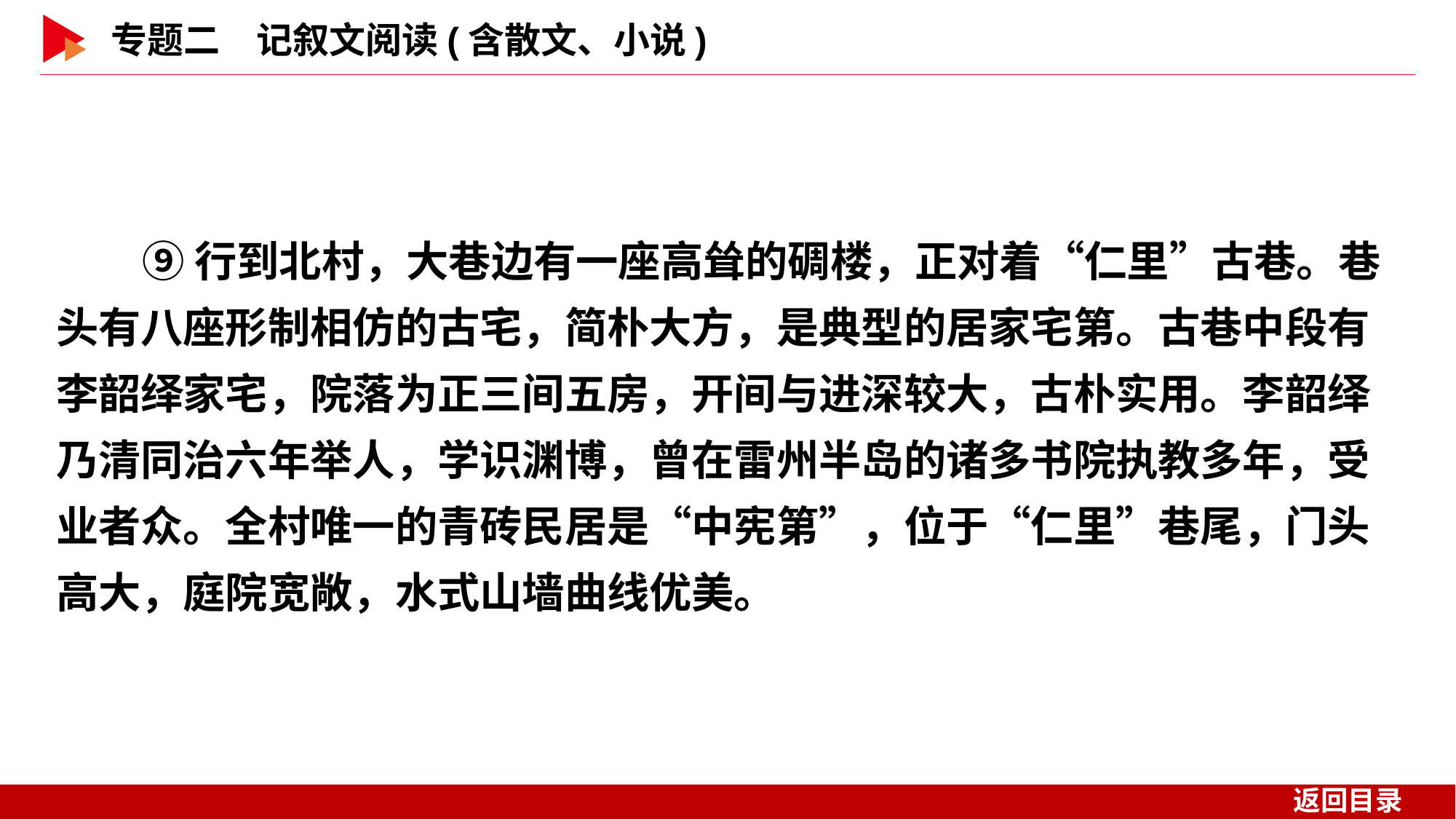

⑨行到北村，大巷边有一座高耸的碉楼，正对着“仁里”古巷。巷头有八座形制相仿的古宅，简朴大方，是典型的居家宅第。古巷中段有李韶绎家宅，院落为正三间五房，开间与进深较大，古朴实用。李韶绎乃清同治六年举人，学识渊博，曾在雷州半岛的诸多书院执教多年，受业者众。全村唯一的青砖民居是“中宪第”，位于“仁里”巷尾，门头高大，庭院宽敞，水式山墙曲线优美。